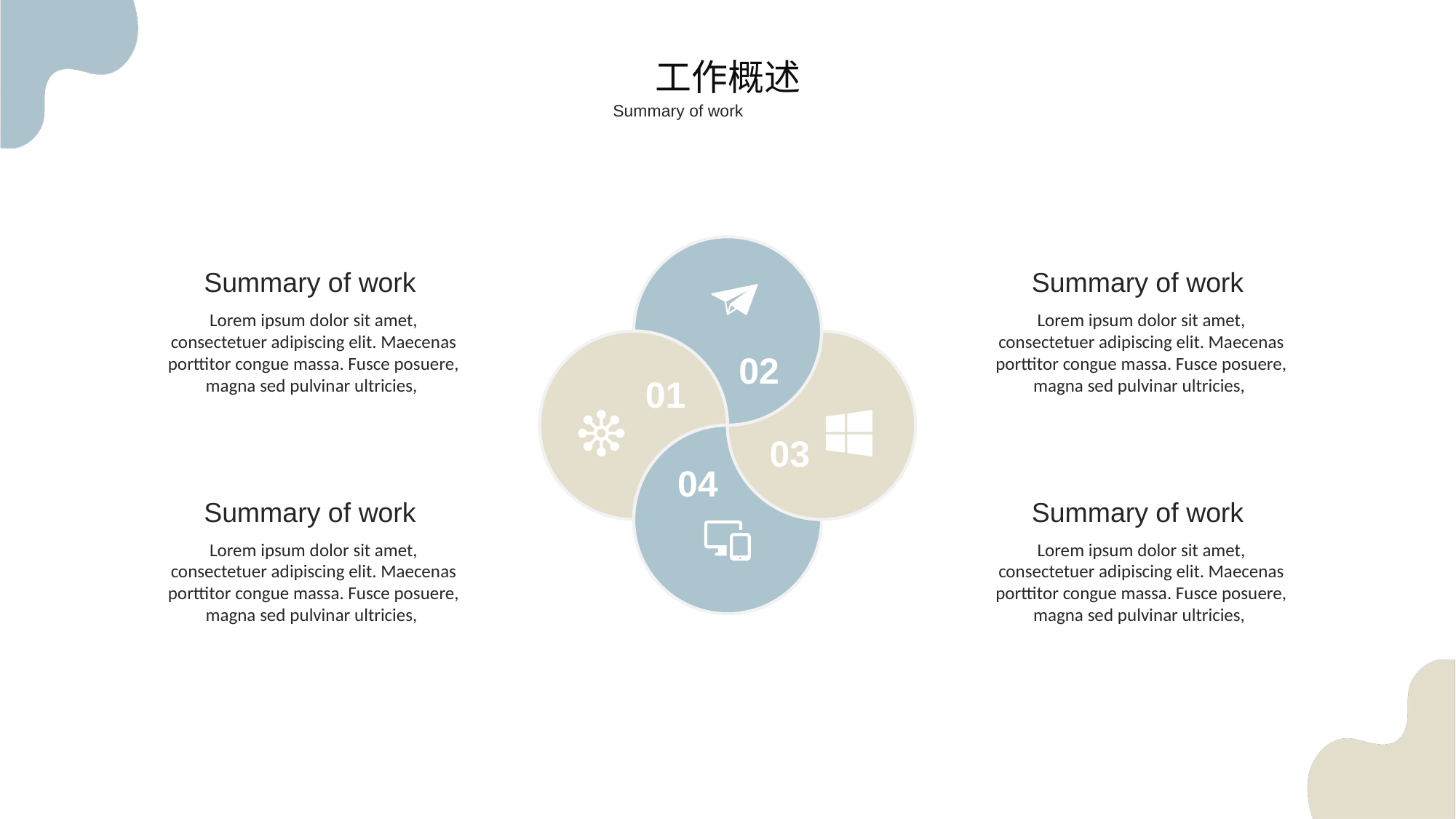

工作概述
Summary of work

02
01

03
04

Summary of work
Lorem ipsum dolor sit amet, consectetuer adipiscing elit. Maecenas porttitor congue massa. Fusce posuere, magna sed pulvinar ultricies,
Summary of work
Lorem ipsum dolor sit amet, consectetuer adipiscing elit. Maecenas porttitor congue massa. Fusce posuere, magna sed pulvinar ultricies,
Summary of work
Lorem ipsum dolor sit amet, consectetuer adipiscing elit. Maecenas porttitor congue massa. Fusce posuere, magna sed pulvinar ultricies,
Summary of work
Lorem ipsum dolor sit amet, consectetuer adipiscing elit. Maecenas porttitor congue massa. Fusce posuere, magna sed pulvinar ultricies,